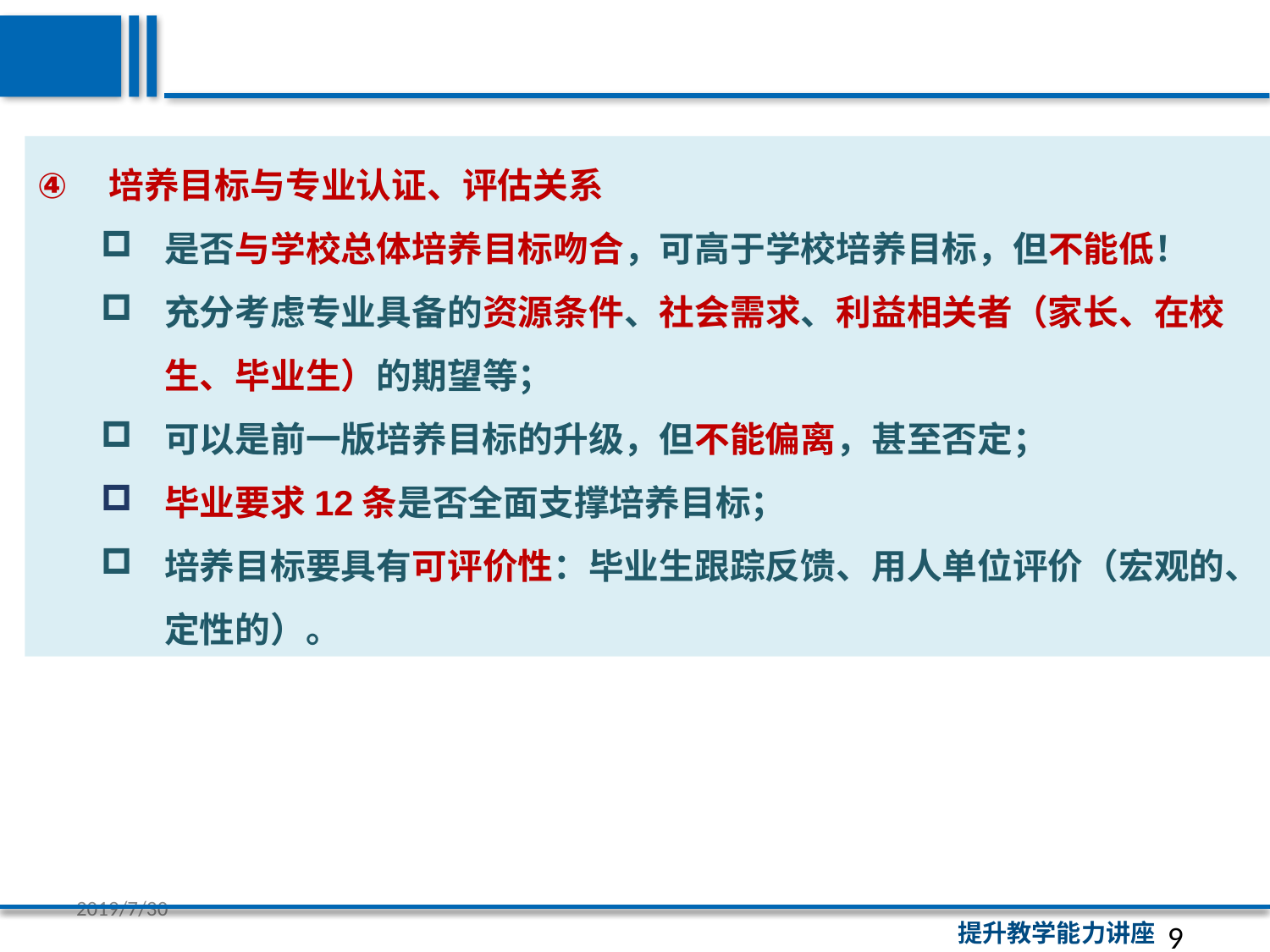

培养目标与专业认证、评估关系
是否与学校总体培养目标吻合，可高于学校培养目标，但不能低！
充分考虑专业具备的资源条件、社会需求、利益相关者（家长、在校生、毕业生）的期望等；
可以是前一版培养目标的升级，但不能偏离，甚至否定；
毕业要求12条是否全面支撑培养目标；
培养目标要具有可评价性：毕业生跟踪反馈、用人单位评价（宏观的、定性的）。
9